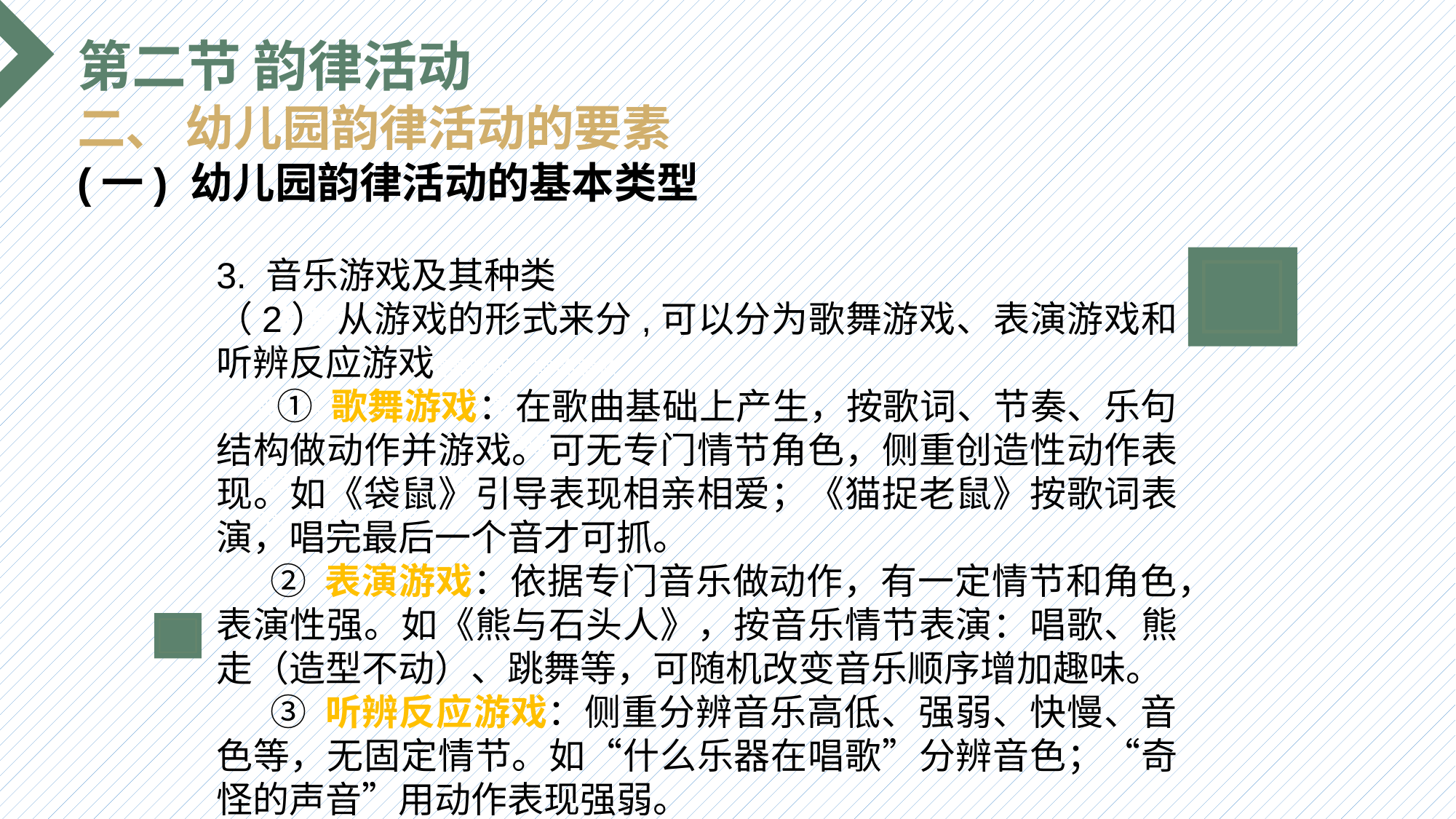

第二节 韵律活动
二、 幼儿园韵律活动的要素
(一) 幼儿园韵律活动的基本类型

3. 音乐游戏及其种类
（2） 从游戏的形式来分,可以分为歌舞游戏、表演游戏和听辨反应游戏
       ① 歌舞游戏：在歌曲基础上产生，按歌词、节奏、乐句结构做动作并游戏。可无专门情节角色，侧重创造性动作表现。如《袋鼠》引导表现相亲相爱；《猫捉老鼠》按歌词表演，唱完最后一个音才可抓。
      ② 表演游戏：依据专门音乐做动作，有一定情节和角色，表演性强。如《熊与石头人》，按音乐情节表演：唱歌、熊走（造型不动）、跳舞等，可随机改变音乐顺序增加趣味。
      ③ 听辨反应游戏：侧重分辨音乐高低、强弱、快慢、音色等，无固定情节。如“什么乐器在唱歌”分辨音色；“奇怪的声音”用动作表现强弱。

选题背景
输入您的内容，请简要说明，言简意赅即可输入您的内容，请简要说明，言简意赅即可输入您的内容，请简要说明，言简意赅即可输入您的内容，请简要说明，言简意赅即可